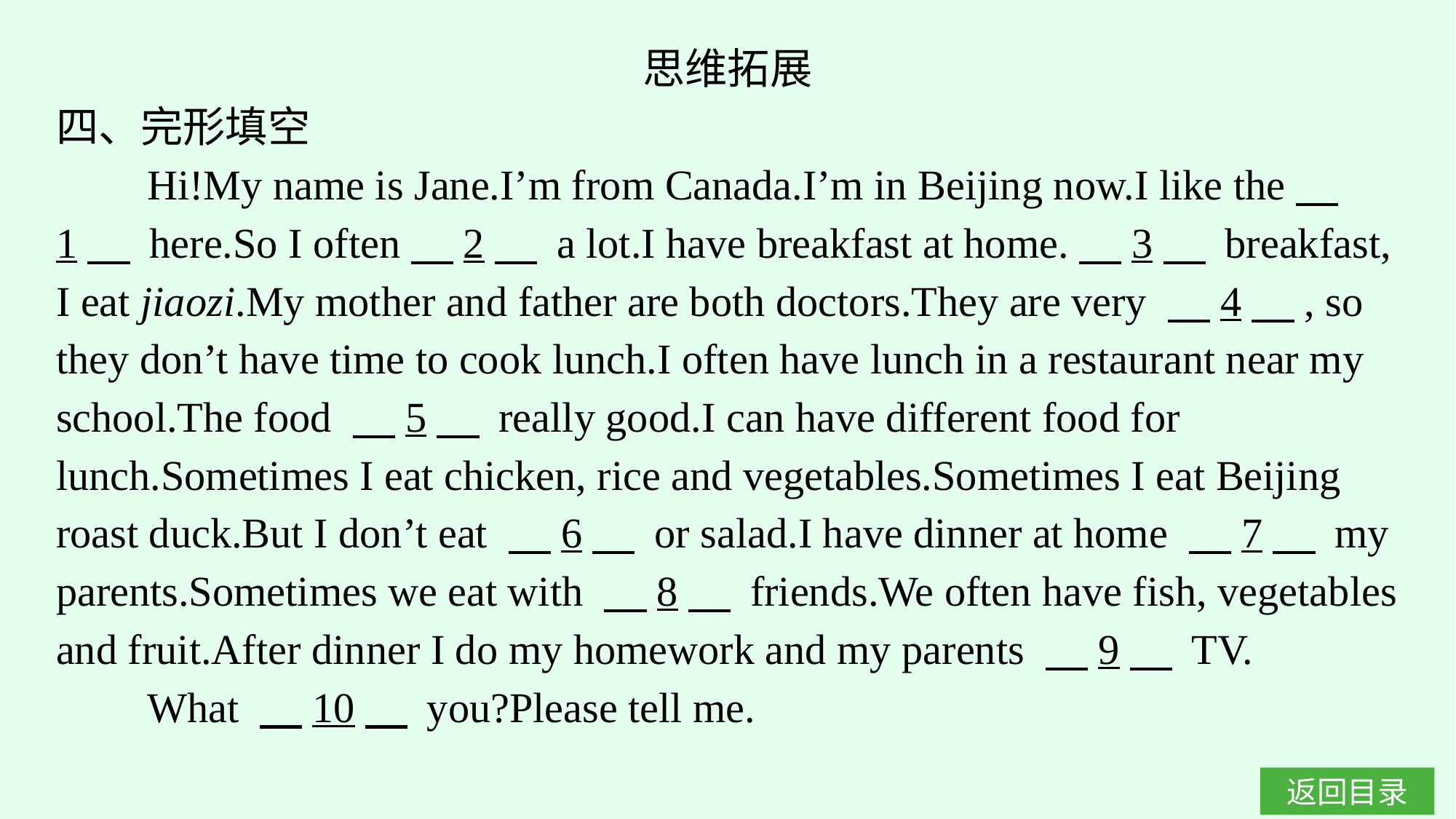

思维拓展
四、完形填空
Hi!My name is Jane.I’m from Canada.I’m in Beijing now.I like the　1　 here.So I often　2　 a lot.I have breakfast at home.　3　 breakfast, I eat jiaozi.My mother and father are both doctors.They are very 　4　, so they don’t have time to cook lunch.I often have lunch in a restaurant near my school.The food 　5　 really good.I can have different food for lunch.Sometimes I eat chicken, rice and vegetables.Sometimes I eat Beijing roast duck.But I don’t eat 　6　 or salad.I have dinner at home 　7　 my parents.Sometimes we eat with 　8　 friends.We often have fish, vegetables and fruit.After dinner I do my homework and my parents 　9　 TV.
What 　10　 you?Please tell me.